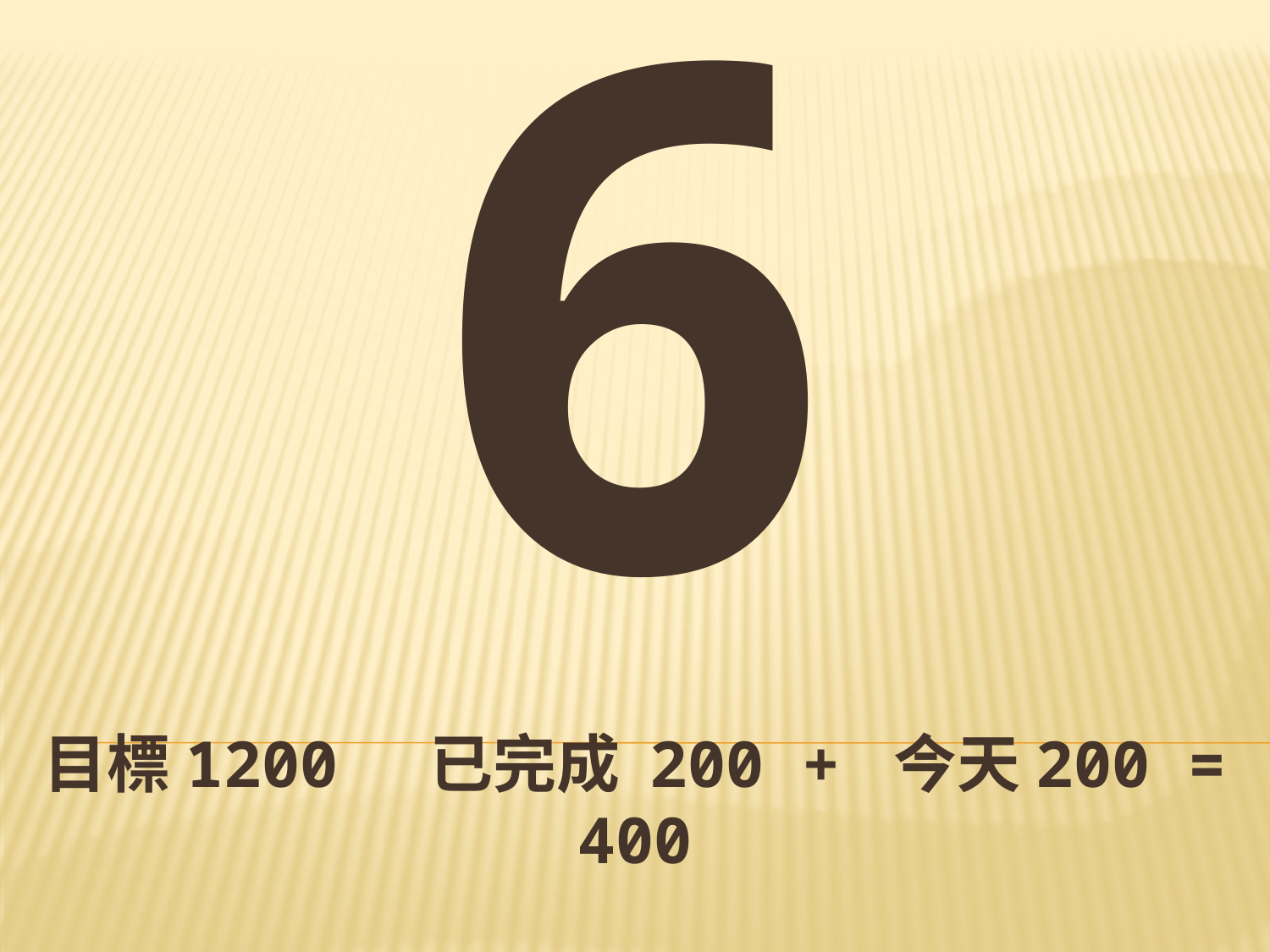

2/6
目標1200  已完成 200 + 今天200 = 400